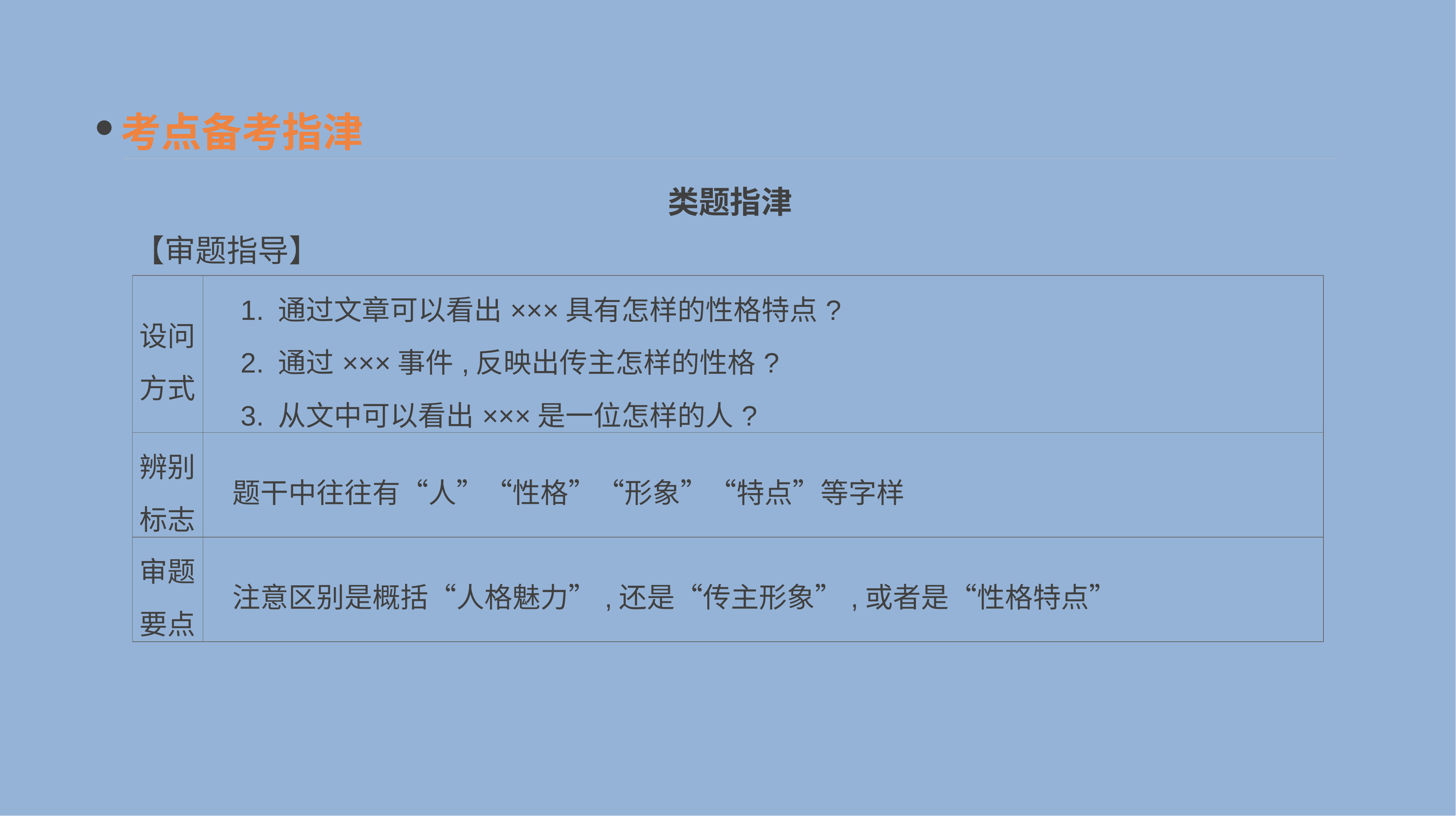

考点备考指津

类题指津
【审题指导】
| 设问 方式 | 1. 通过文章可以看出×××具有怎样的性格特点? 　2. 通过×××事件,反映出传主怎样的性格? 　3. 从文中可以看出×××是一位怎样的人? |
| --- | --- |
| 辨别 标志 | 题干中往往有“人”“性格”“形象”“特点”等字样 |
| 审题 要点 | 注意区别是概括“人格魅力”,还是“传主形象”,或者是“性格特点” |